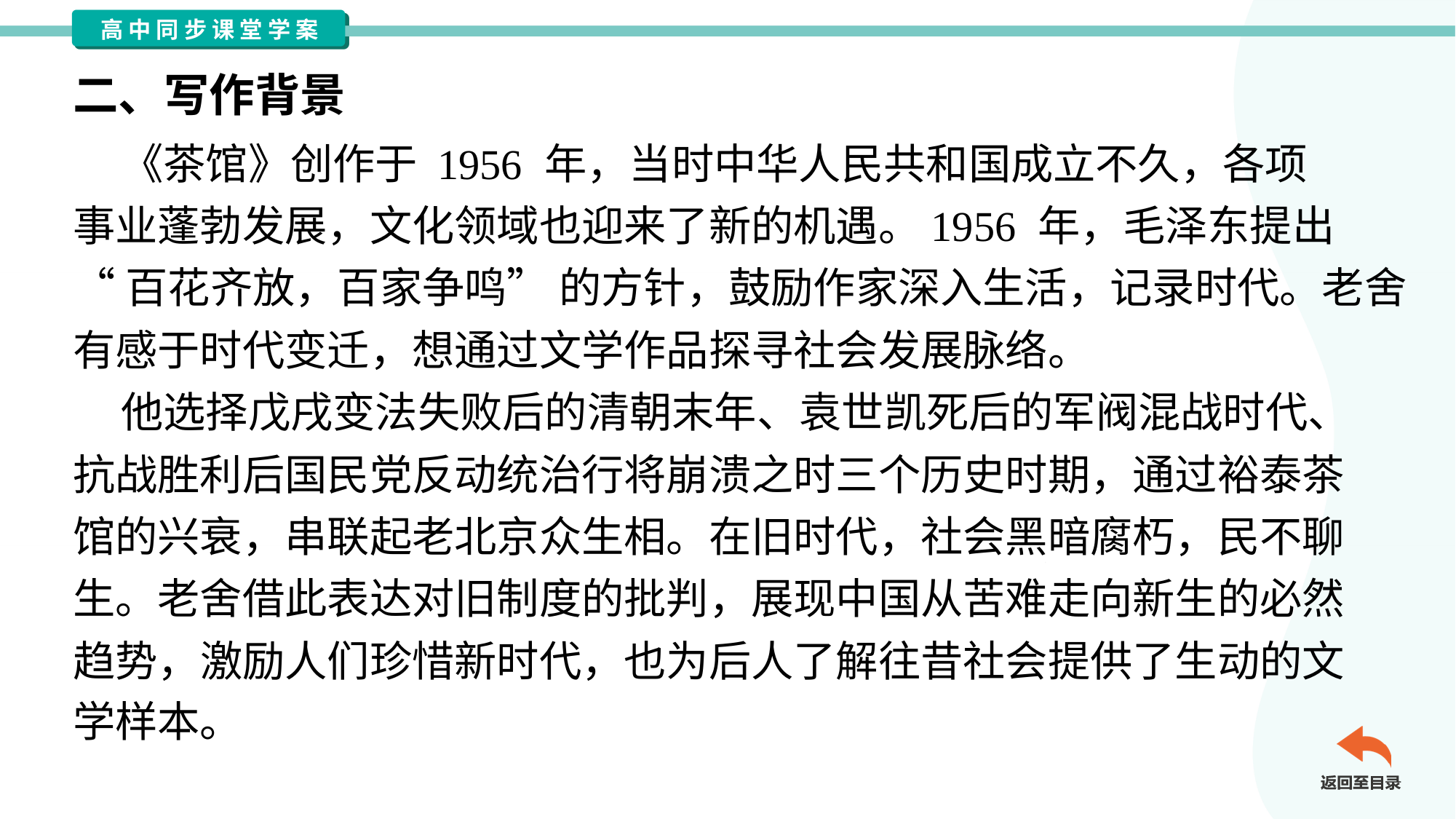

二、写作背景
    《茶馆》创作于 1956 年，当时中华人民共和国成立不久，各项
事业蓬勃发展，文化领域也迎来了新的机遇。1956 年，毛泽东提出
“百花齐放，百家争鸣” 的方针，鼓励作家深入生活，记录时代。老舍
有感于时代变迁，想通过文学作品探寻社会发展脉络。
    他选择戊戌变法失败后的清朝末年、袁世凯死后的军阀混战时代、
抗战胜利后国民党反动统治行将崩溃之时三个历史时期，通过裕泰茶
馆的兴衰，串联起老北京众生相。在旧时代，社会黑暗腐朽，民不聊
生。老舍借此表达对旧制度的批判，展现中国从苦难走向新生的必然
趋势，激励人们珍惜新时代，也为后人了解往昔社会提供了生动的文
学样本。#1.1